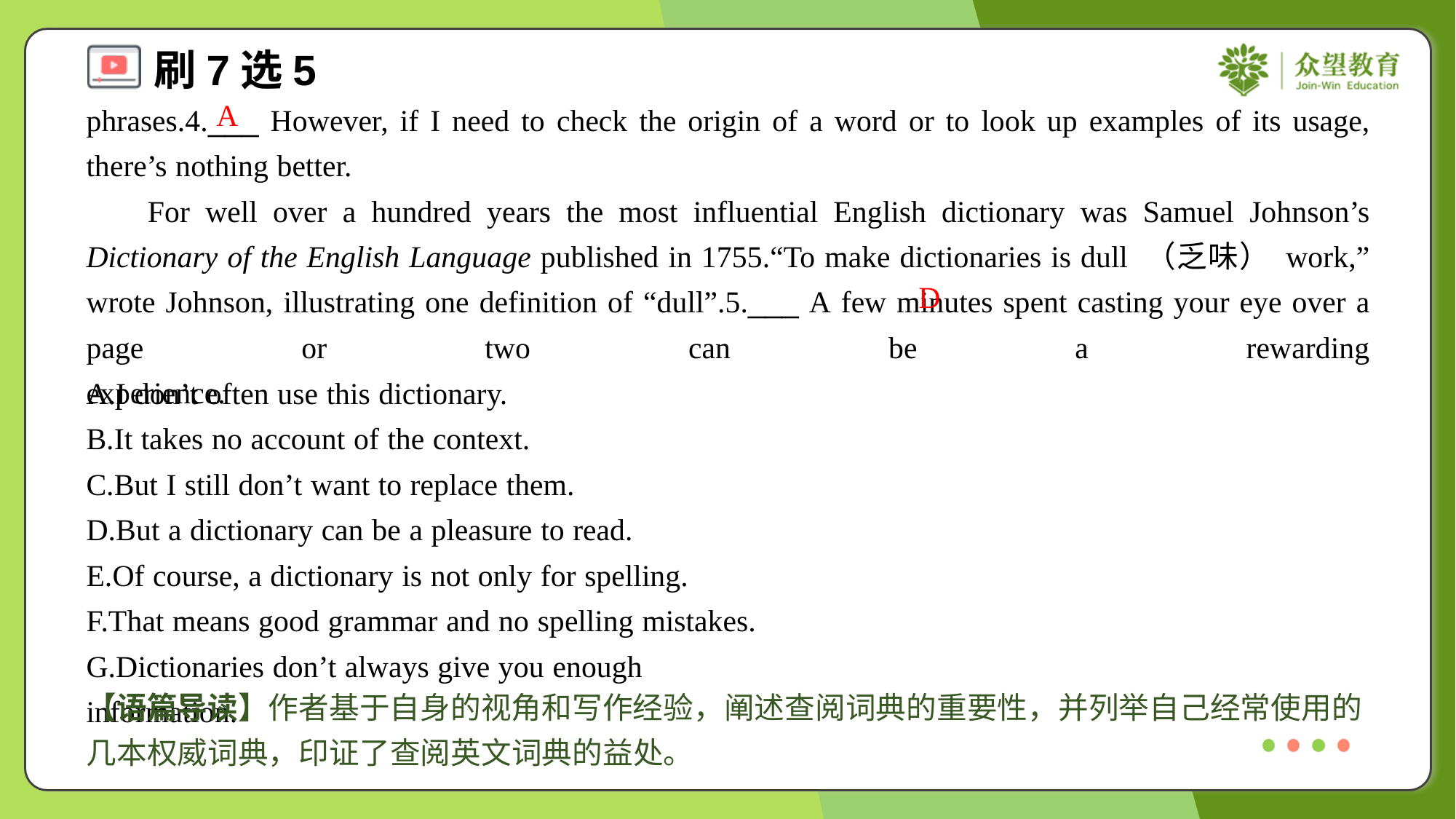

A
phrases.4.___ However, if I need to check the origin of a word or to look up examples of its usage, there’s nothing better.
    For well over a hundred years the most influential English dictionary was Samuel Johnson’s Dictionary of the English Language published in 1755.“To make dictionaries is dull （乏味） work,” wrote Johnson, illustrating one definition of “dull”.5.___ A few minutes spent casting your eye over a page or two can be a rewarding experience.#5
D
A.I don’t often use this dictionary.
B.It takes no account of the context.
C.But I still don’t want to replace them.
D.But a dictionary can be a pleasure to read.
E.Of course, a dictionary is not only for spelling.
F.That means good grammar and no spelling mistakes.
G.Dictionaries don’t always give you enough information.#7
【语篇导读】作者基于自身的视角和写作经验，阐述查阅词典的重要性，并列举自己经常使用的几本权威词典，印证了查阅英文词典的益处。